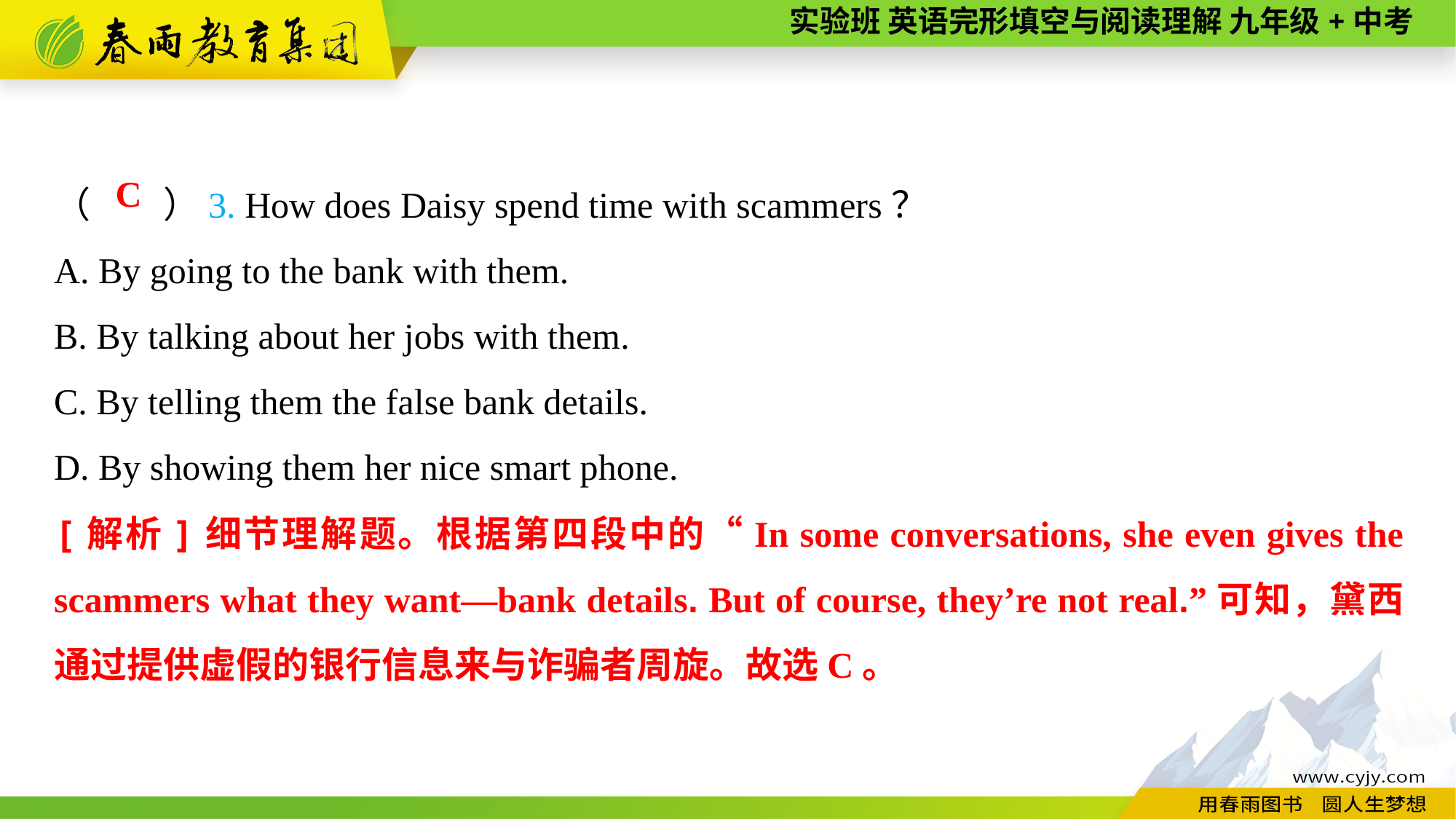

（　　）3. How does Daisy spend time with scammers？
A. By going to the bank with them.
B. By talking about her jobs with them.
C. By telling them the false bank details.
D. By showing them her nice smart phone.
C
[解析]细节理解题。根据第四段中的“In some conversations, she even gives the scammers what they want—bank details. But of course, they’re not real.”可知，黛西通过提供虚假的银行信息来与诈骗者周旋。故选C。